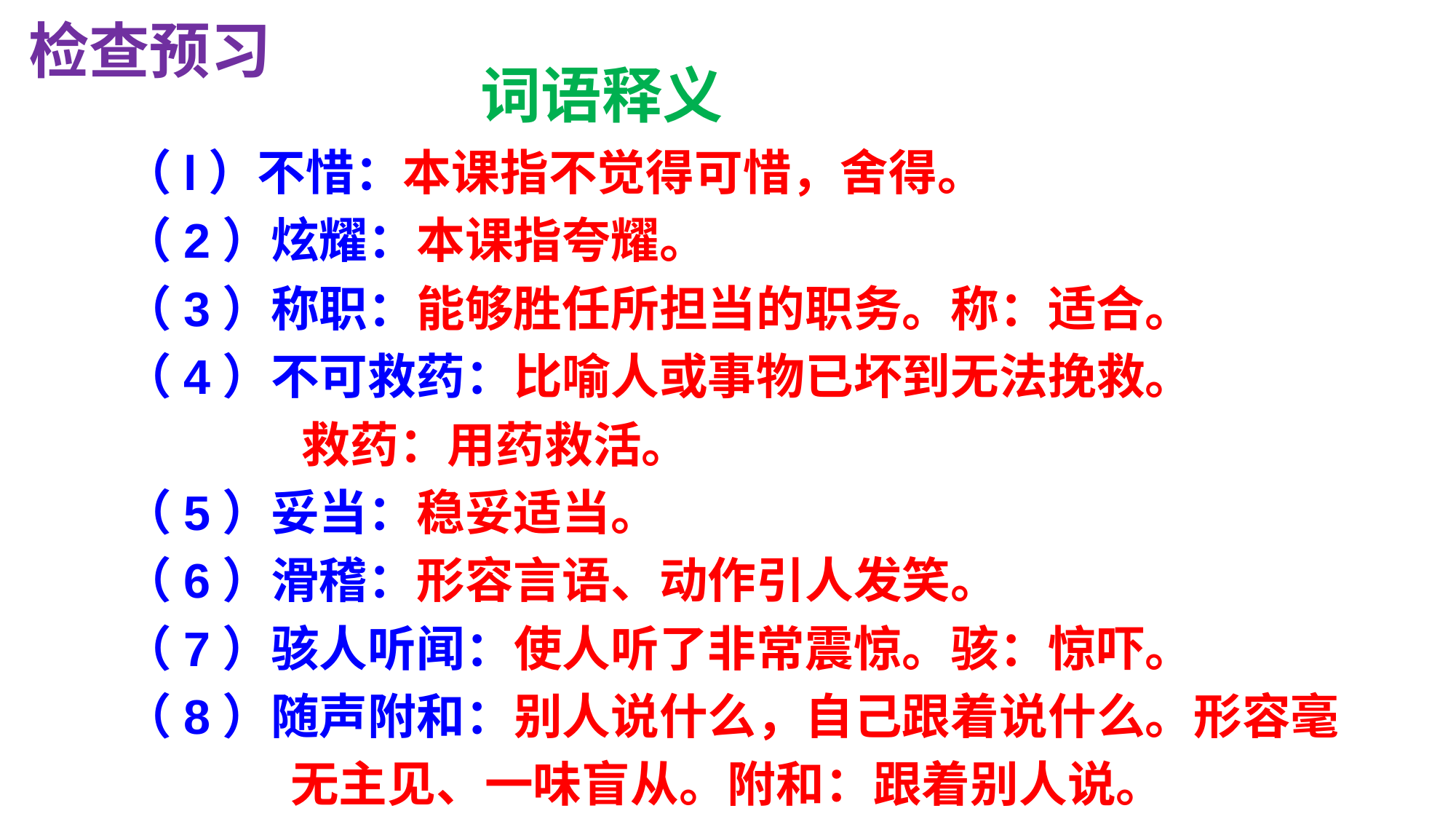

检查预习
词语释义
（l）不惜：本课指不觉得可惜，舍得。
（2）炫耀：本课指夸耀。
（3）称职：能够胜任所担当的职务。称：适合。
（4）不可救药：比喻人或事物已坏到无法挽救。
               救药：用药救活。
（5）妥当：稳妥适当。
（6）滑稽：形容言语、动作引人发笑。
（7）骇人听闻：使人听了非常震惊。骇：惊吓。
（8）随声附和：别人说什么，自己跟着说什么。形容毫
              无主见、一味盲从。附和：跟着别人说。